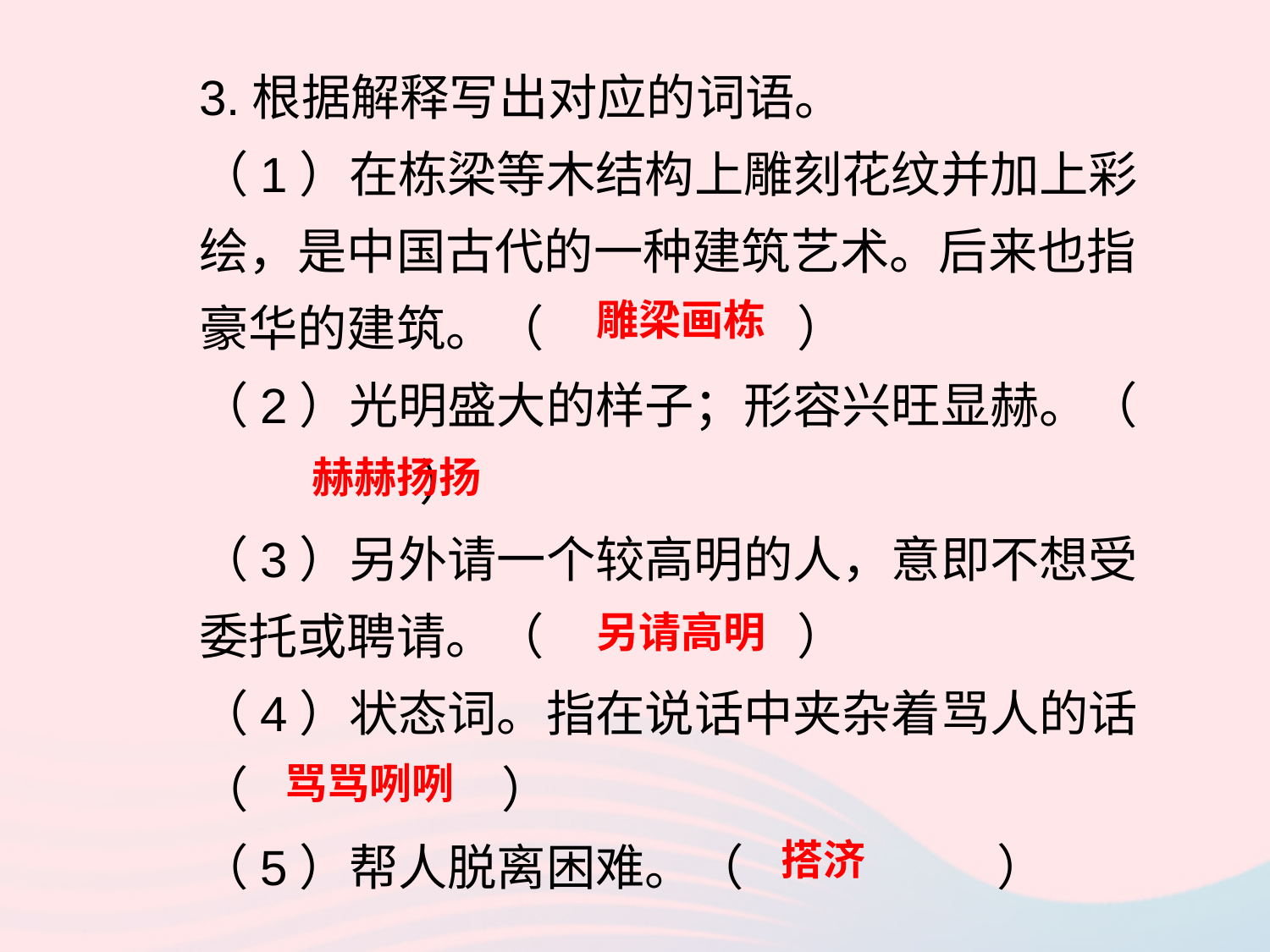

3.根据解释写出对应的词语。
（1）在栋梁等木结构上雕刻花纹并加上彩绘，是中国古代的一种建筑艺术。后来也指豪华的建筑。（                       ）
（2）光明盛大的样子；形容兴旺显赫。（                       ）
（3）另外请一个较高明的人，意即不想受委托或聘请。（                       ）
（4）状态词。指在说话中夹杂着骂人的话（                       ）
（5）帮人脱离困难。（                       ）
雕梁画栋
赫赫扬扬
另请高明
骂骂咧咧
搭济